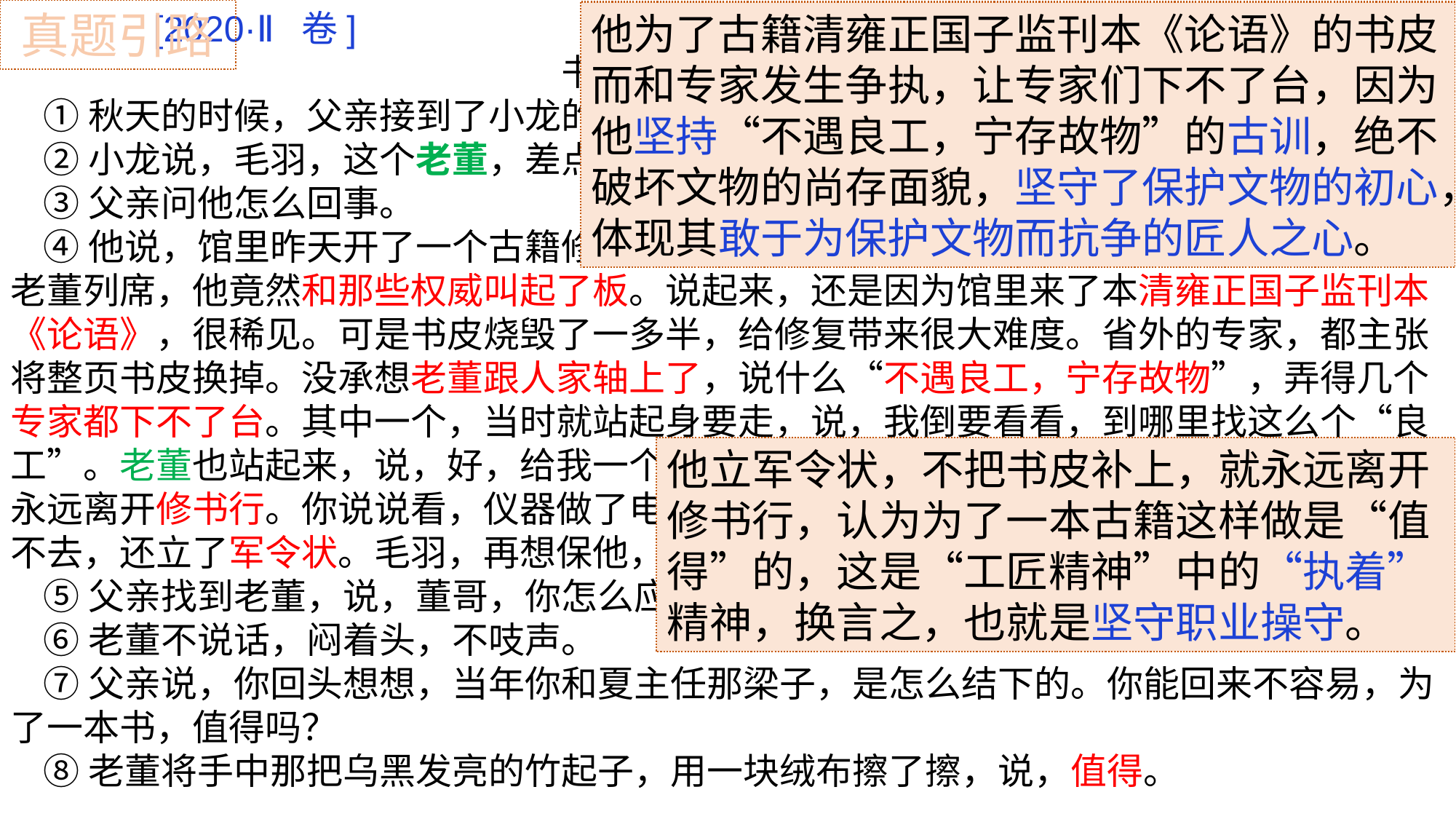

[2020·Ⅱ卷]
书   匠（节选）  葛亮
    ①秋天的时候，父亲接到了小龙的电话。
    ②小龙说，毛羽，这个老董，差点没把我气死。
    ③父亲问他怎么回事。
    ④他说，馆里昨天开了一个古籍修复的研讨会，请了许多业界有声望的学者。我好心让老董列席，他竟然和那些权威叫起了板。说起来，还是因为馆里来了本清雍正国子监刊本《论语》，很稀见。可是书皮烧毁了一多半，给修复带来很大难度。省外的专家，都主张将整页书皮换掉。没承想老董跟人家轴上了，说什么“不遇良工，宁存故物”，弄得几个专家都下不了台。其中一个，当时就站起身要走，说，我倒要看看，到哪里找这么个“良工”。老董也站起来，说，好，给我一个月，我把这书皮补上。不然，我就从馆里走人，永远离开修书行。你说说看，仪器做了电子配比都没辙。你一个肉眼凡胎，却要跟自己过不去，还立了军令状。毛羽，再想保他，我怕是有心无力了。
    ⑤父亲找到老董，说，董哥，你怎么应承我的？
    ⑥老董不说话，闷着头，不吱声。
    ⑦父亲说，你回头想想，当年你和夏主任那梁子，是怎么结下的。你能回来不容易，为了一本书，值得吗？
    ⑧老董将手中那把乌黑发亮的竹起子，用一块绒布擦了擦，说，值得。
真题引路
他为了古籍清雍正国子监刊本《论语》的书皮而和专家发生争执，让专家们下不了台，因为他坚持“不遇良工，宁存故物”的古训，绝不破坏文物的尚存面貌，坚守了保护文物的初心，体现其敢于为保护文物而抗争的匠人之心。
他立军令状，不把书皮补上，就永远离开修书行，认为为了一本古籍这样做是“值得”的，这是“工匠精神”中的“执着”精神，换言之，也就是坚守职业操守。